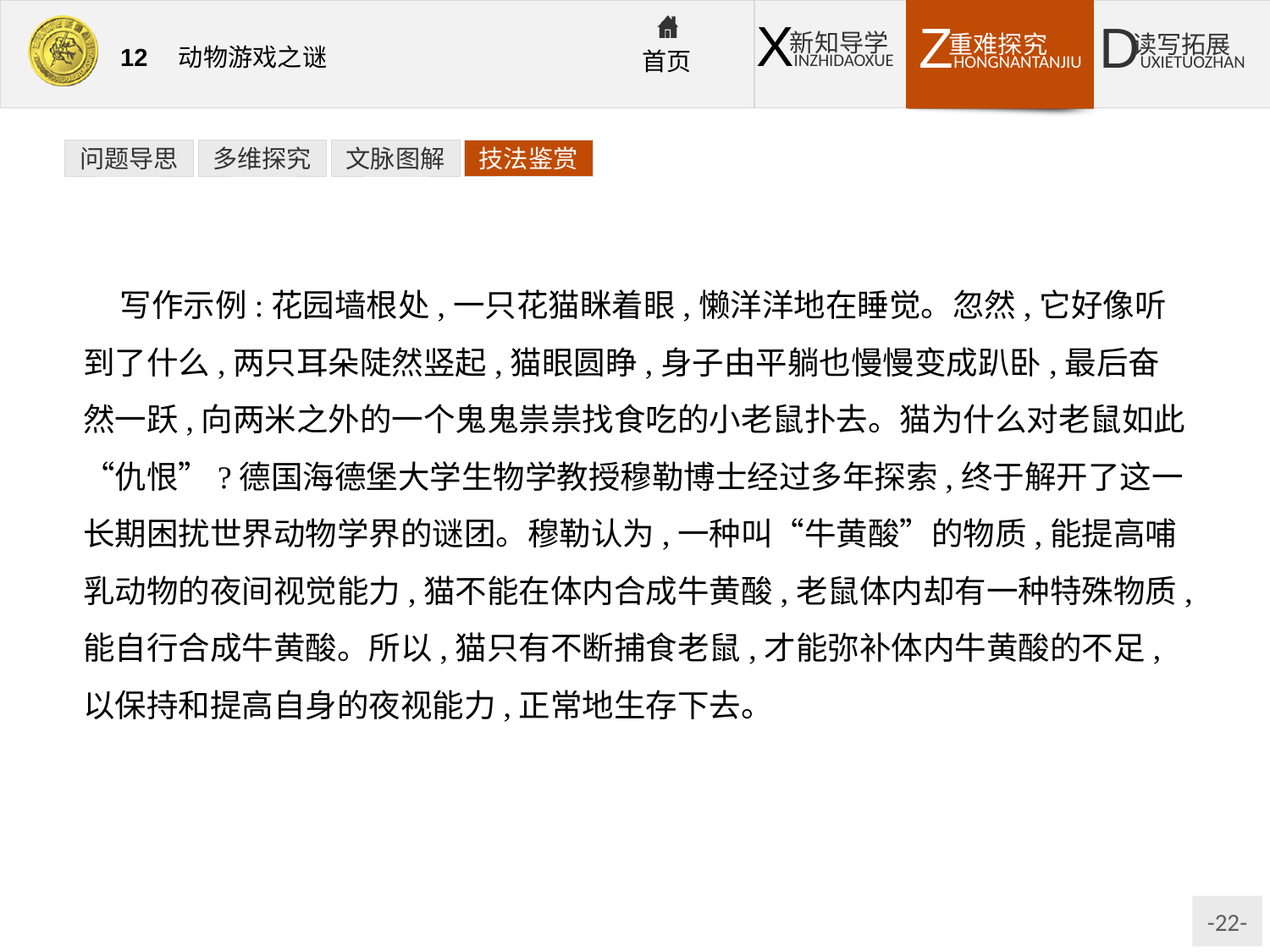

问题导思
多维探究
文脉图解
技法鉴赏
写作示例:花园墙根处,一只花猫眯着眼,懒洋洋地在睡觉。忽然,它好像听到了什么,两只耳朵陡然竖起,猫眼圆睁,身子由平躺也慢慢变成趴卧,最后奋然一跃,向两米之外的一个鬼鬼祟祟找食吃的小老鼠扑去。猫为什么对老鼠如此“仇恨”?德国海德堡大学生物学教授穆勒博士经过多年探索,终于解开了这一长期困扰世界动物学界的谜团。穆勒认为,一种叫“牛黄酸”的物质,能提高哺乳动物的夜间视觉能力,猫不能在体内合成牛黄酸,老鼠体内却有一种特殊物质,能自行合成牛黄酸。所以,猫只有不断捕食老鼠,才能弥补体内牛黄酸的不足,以保持和提高自身的夜视能力,正常地生存下去。